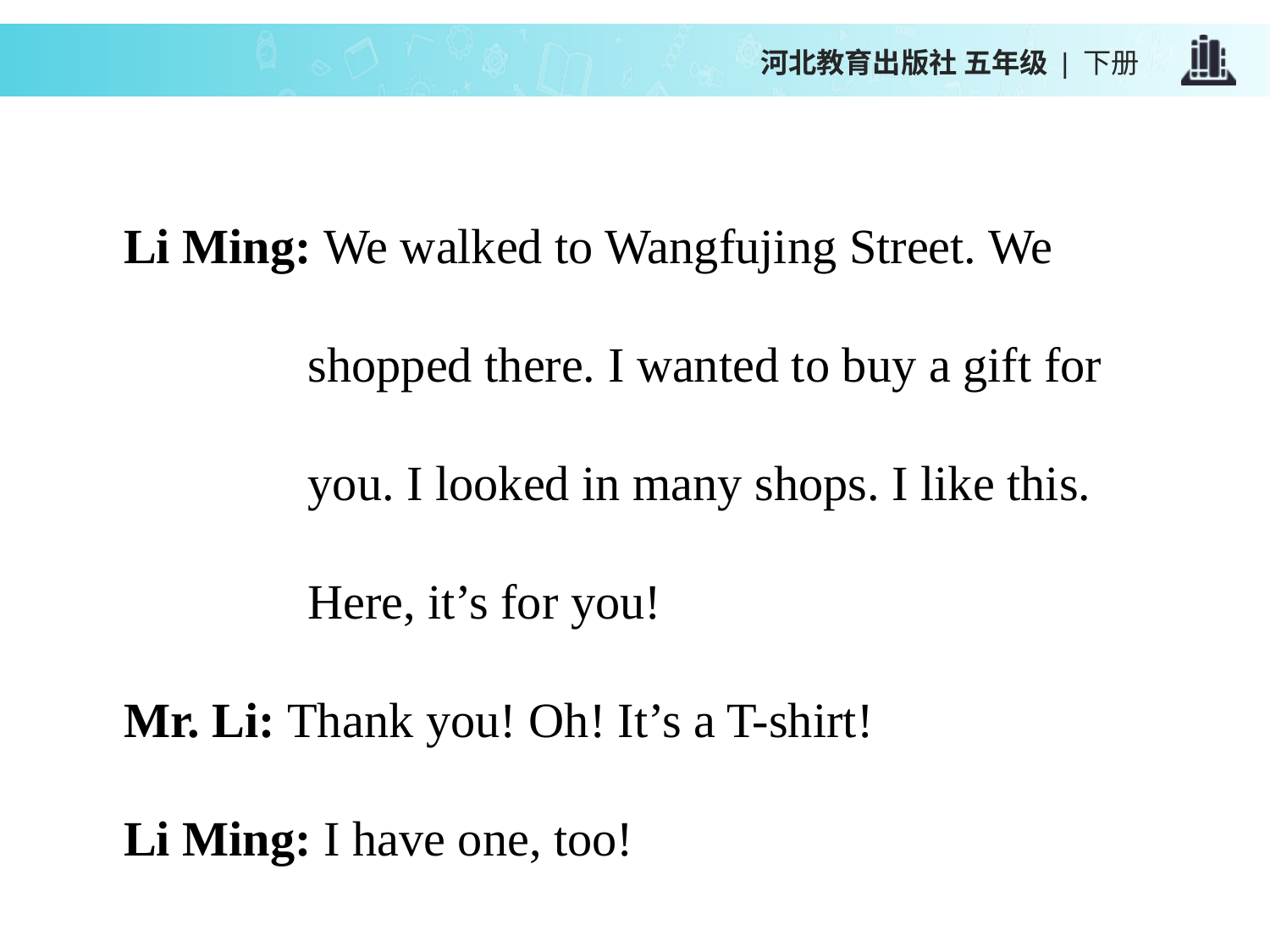

河北教育出版社 五年级 | 下册
Li Ming: We walked to Wangfujing Street. We
               shopped there. I wanted to buy a gift for
               you. I looked in many shops. I like this.
               Here, it’s for you!
Mr. Li: Thank you! Oh! It’s a T-shirt!
Li Ming: I have one, too!